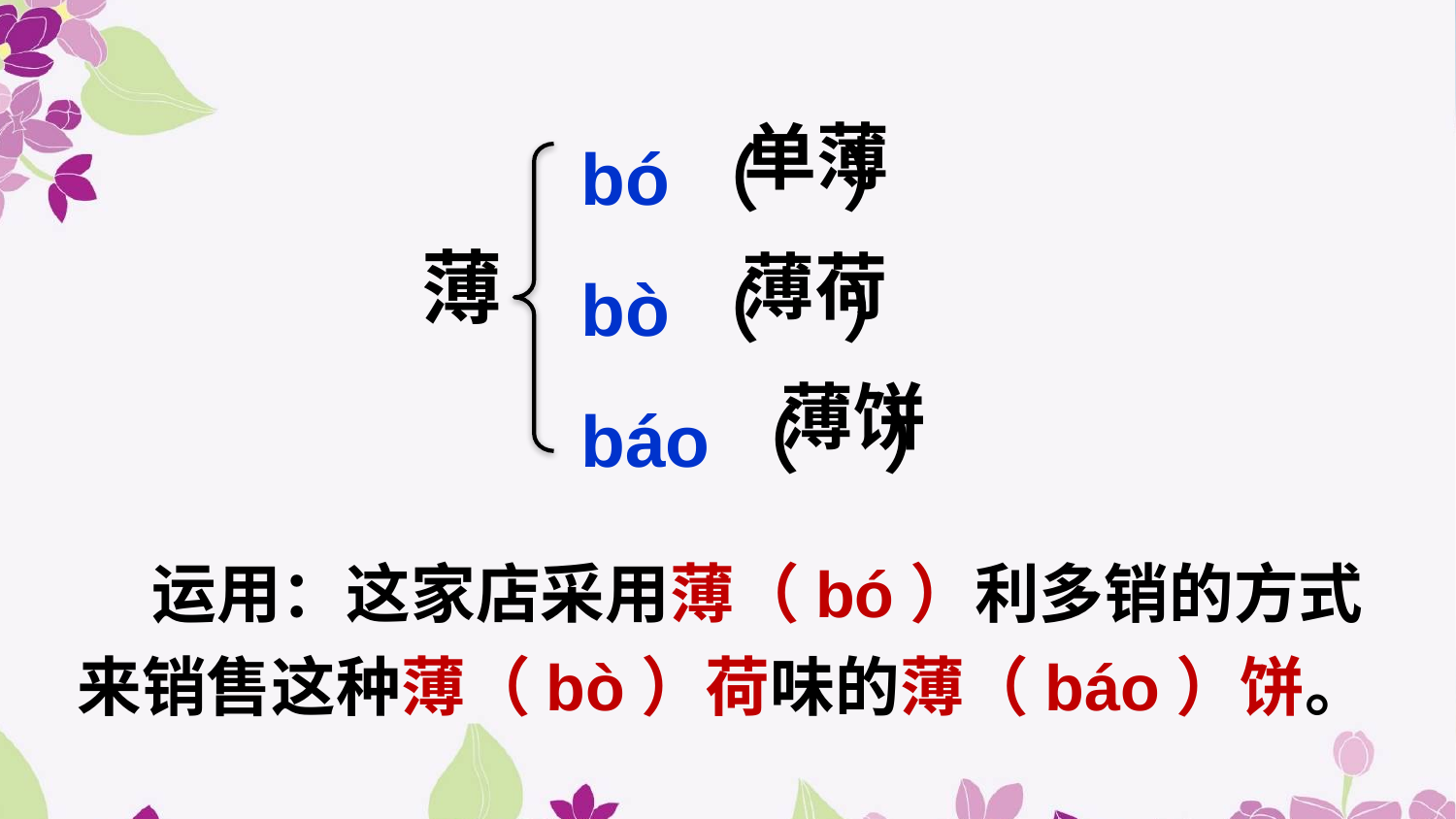

bó（     ）
bò（     ）
báo（     ）
单薄

薄
薄荷
薄饼
    运用：这家店采用薄（bó）利多销的方式来销售这种薄（bò）荷味的薄（báo）饼。